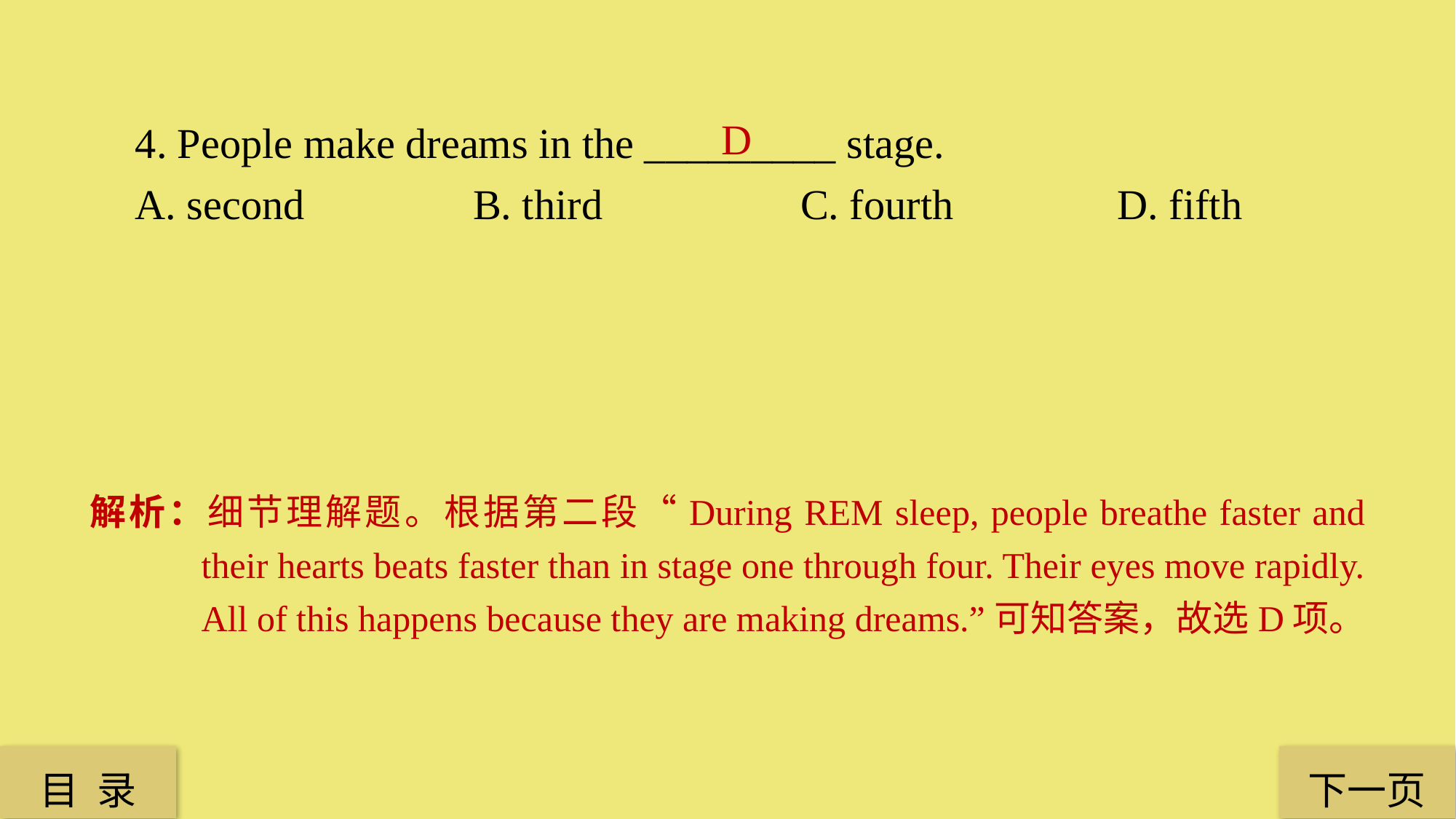

4. People make dreams in the _________ stage.
A. second 	 	 B. third 	 	 C. fourth 	 	D. fifth
D
解析：细节理解题。根据第二段“During REM sleep, people breathe faster and their hearts beats faster than in stage one through four. Their eyes move rapidly. All of this happens because they are making dreams.”可知答案，故选D项。